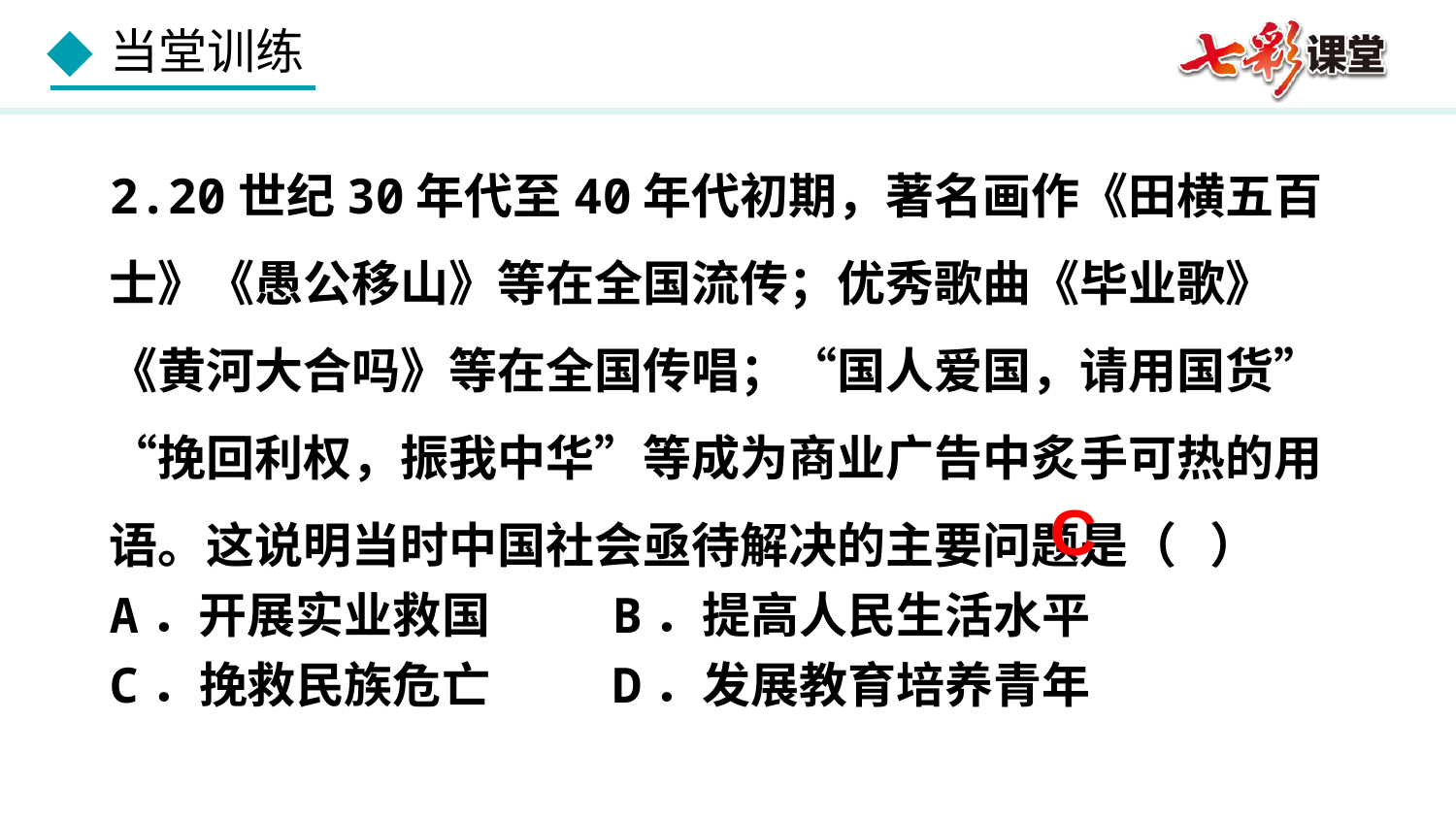

2.20世纪30年代至40年代初期，著名画作《田横五百士》《愚公移山》等在全国流传；优秀歌曲《毕业歌》《黄河大合吗》等在全国传唱；“国人爱国，请用国货”“挽回利权，振我中华”等成为商业广告中炙手可热的用语。这说明当时中国社会亟待解决的主要问题是（   ）
A．开展实业救国  	     B．提高人民生活水平
C．挽救民族危亡	     D．发展教育培养青年
C